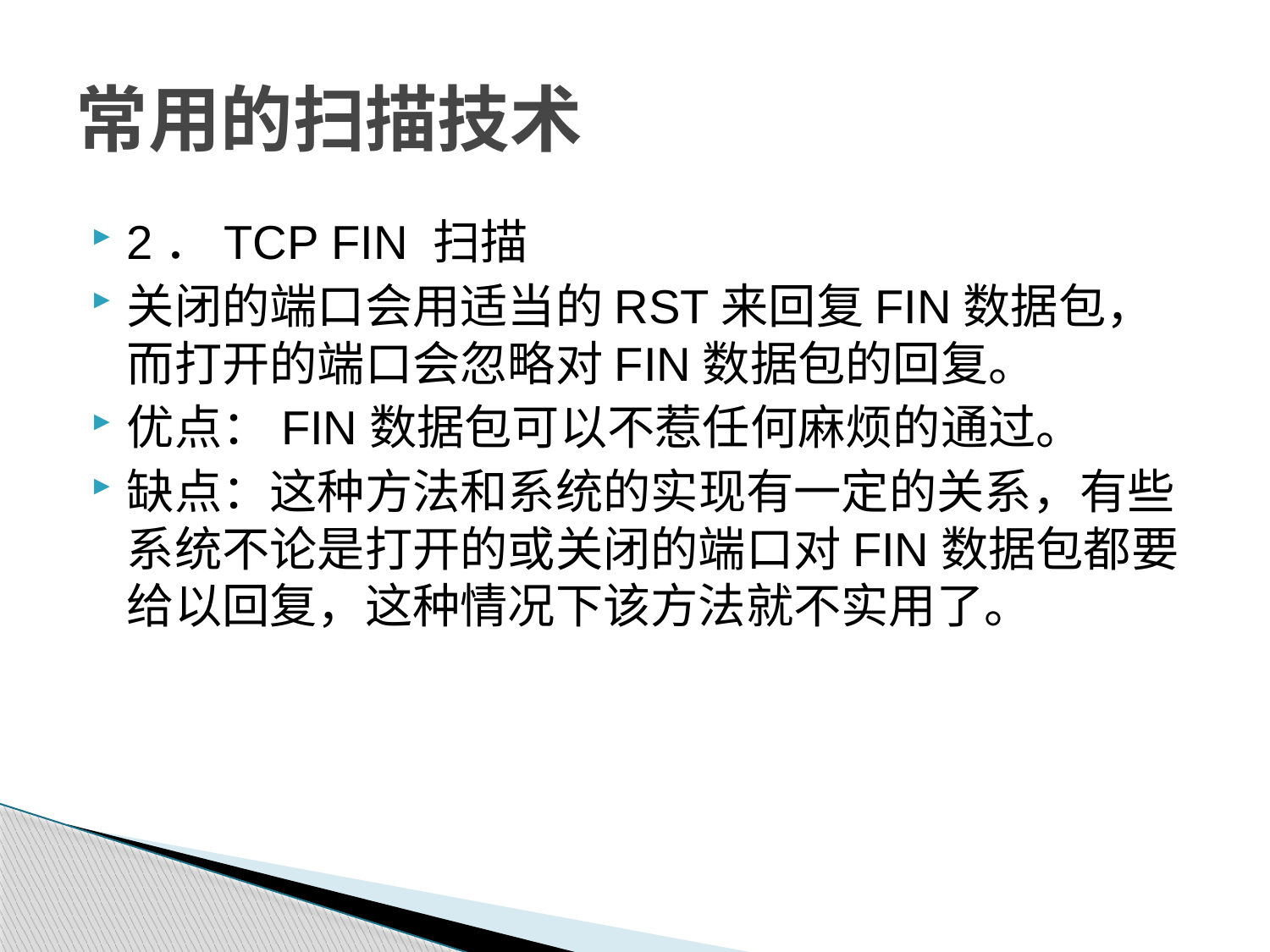

# 常用的扫描技术
2．TCP FIN 扫描
关闭的端口会用适当的RST来回复FIN数据包，而打开的端口会忽略对FIN数据包的回复。
优点：FIN数据包可以不惹任何麻烦的通过。
缺点：这种方法和系统的实现有一定的关系，有些系统不论是打开的或关闭的端口对FIN数据包都要给以回复，这种情况下该方法就不实用了。